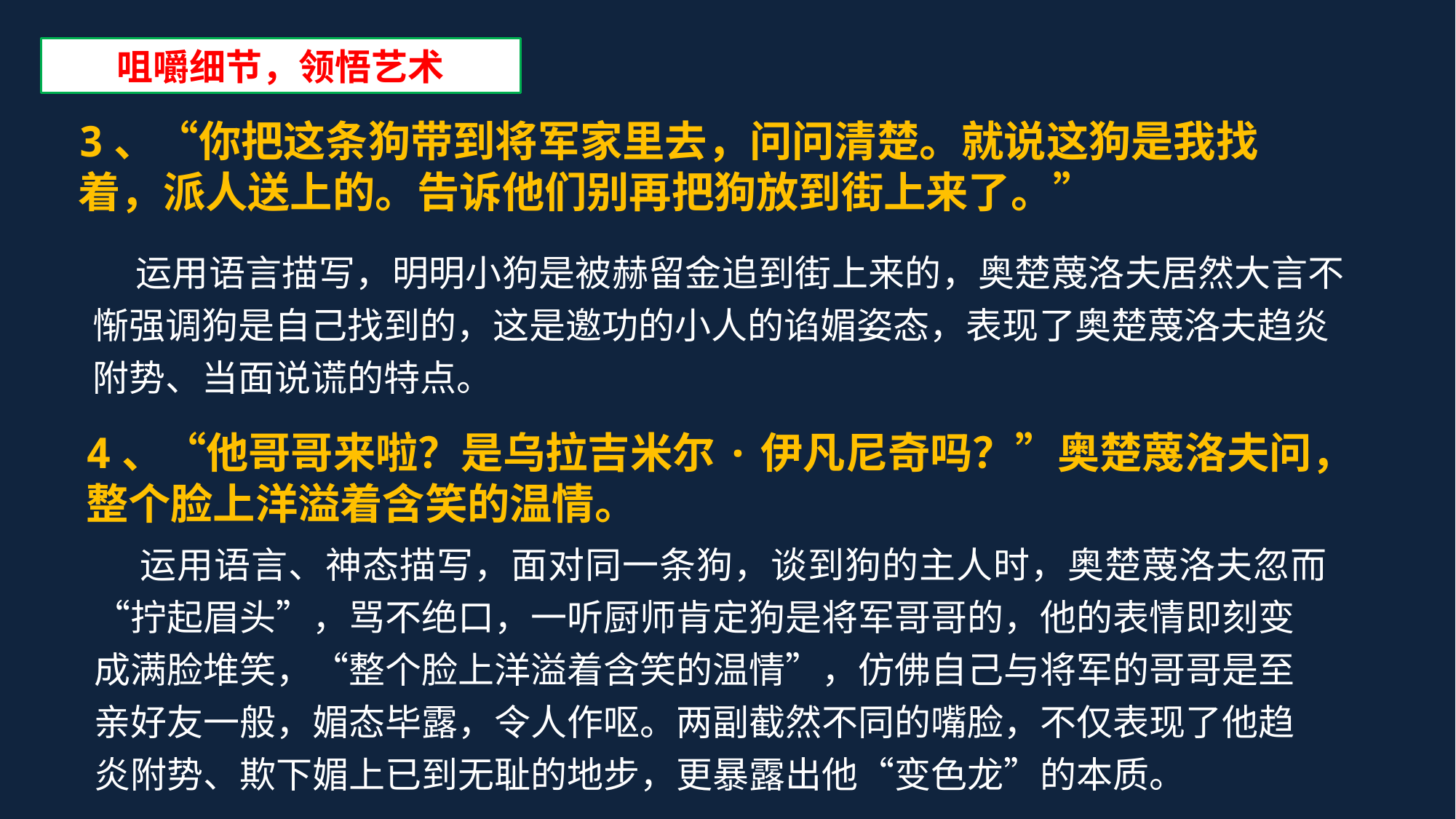

咀嚼细节，领悟艺术
3、“你把这条狗带到将军家里去，问问清楚。就说这狗是我找着，派人送上的。告诉他们别再把狗放到街上来了。”
    运用语言描写，明明小狗是被赫留金追到街上来的，奥楚蔑洛夫居然大言不惭强调狗是自己找到的，这是邀功的小人的谄媚姿态，表现了奥楚蔑洛夫趋炎附势、当面说谎的特点。

4、“他哥哥来啦？是乌拉吉米尔·伊凡尼奇吗？”奥楚蔑洛夫问，整个脸上洋溢着含笑的温情。
     运用语言、神态描写，面对同一条狗，谈到狗的主人时，奥楚蔑洛夫忽而“拧起眉头”，骂不绝口，一听厨师肯定狗是将军哥哥的，他的表情即刻变成满脸堆笑，“整个脸上洋溢着含笑的温情”，仿佛自己与将军的哥哥是至亲好友一般，媚态毕露，令人作呕。两副截然不同的嘴脸，不仅表现了他趋炎附势、欺下媚上已到无耻的地步，更暴露出他“变色龙”的本质。